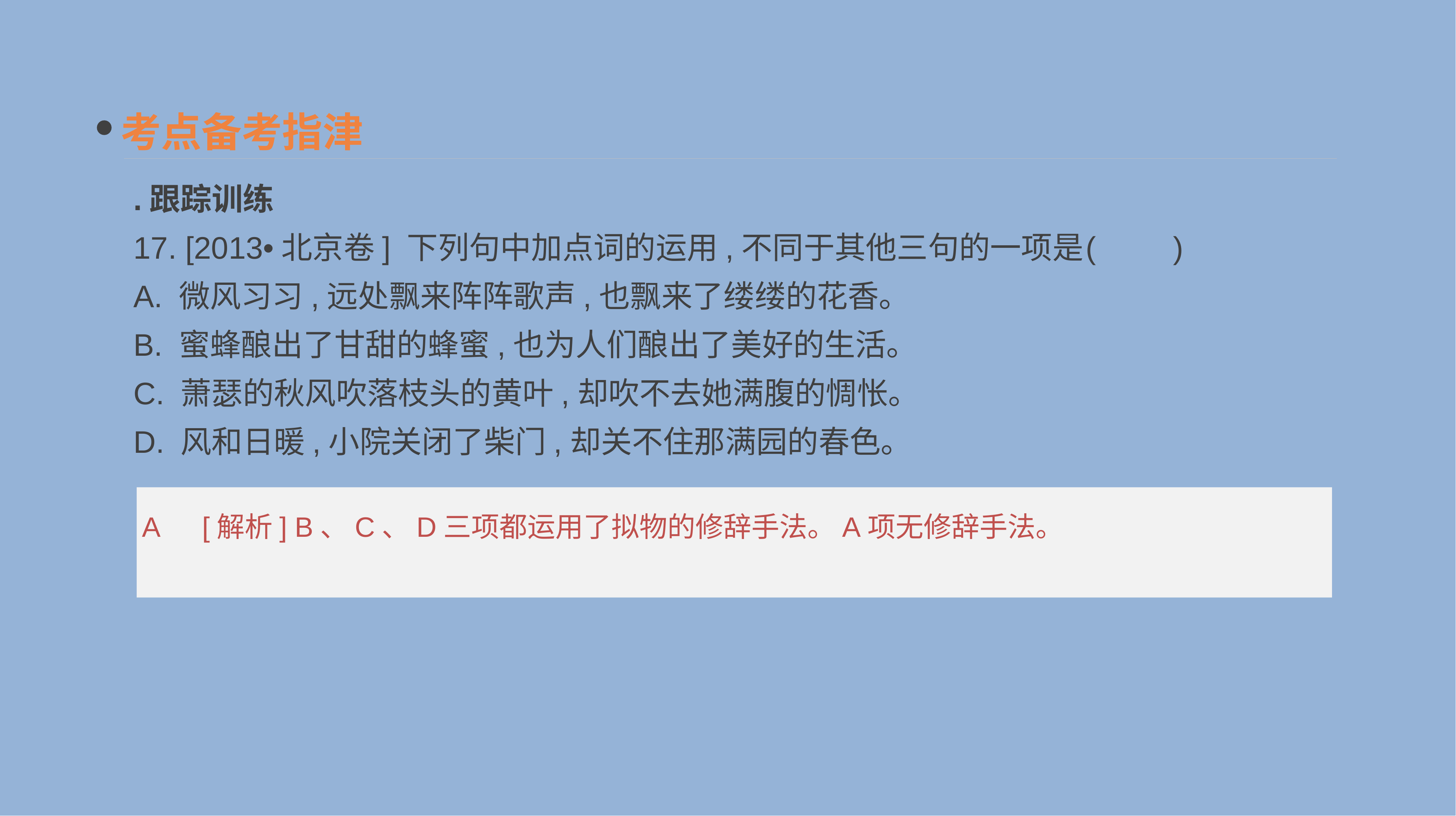

考点备考指津

.跟踪训练
17. [2013•北京卷] 下列句中加点词的运用,不同于其他三句的一项是	(　　)
A. 微风习习,远处飘来阵阵歌声,也飘来了缕缕的花香。
B. 蜜蜂酿出了甘甜的蜂蜜,也为人们酿出了美好的生活。
C. 萧瑟的秋风吹落枝头的黄叶,却吹不去她满腹的惆怅。
D. 风和日暖,小院关闭了柴门,却关不住那满园的春色。

A　[解析] B、C、D三项都运用了拟物的修辞手法。A项无修辞手法。